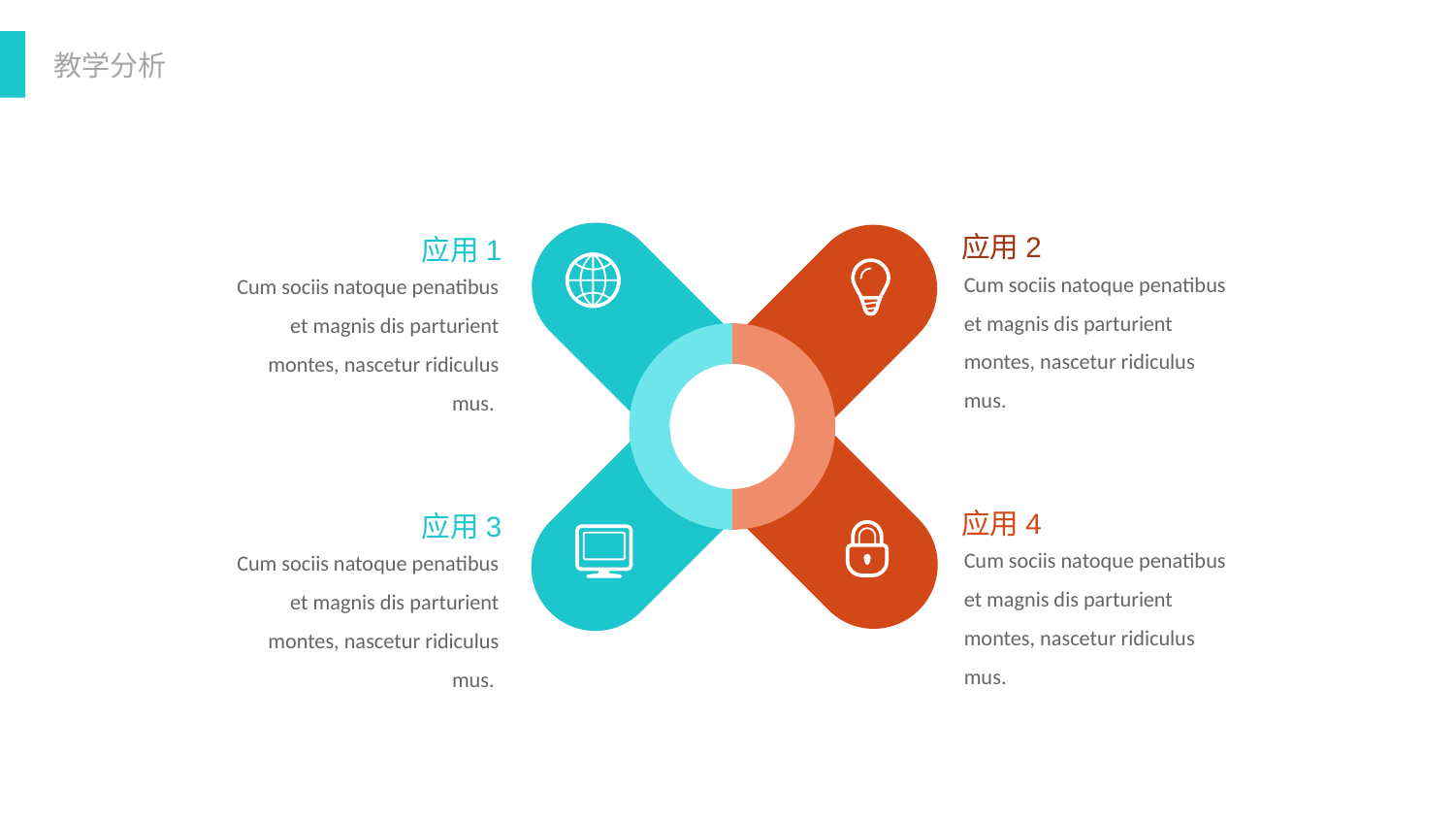

应用2

应用1
Cum sociis natoque penatibus et magnis dis parturient montes, nascetur ridiculus mus.

Cum sociis natoque penatibus et magnis dis parturient montes, nascetur ridiculus mus.

应用4
应用3

Cum sociis natoque penatibus et magnis dis parturient montes, nascetur ridiculus mus.
Cum sociis natoque penatibus et magnis dis parturient montes, nascetur ridiculus mus.